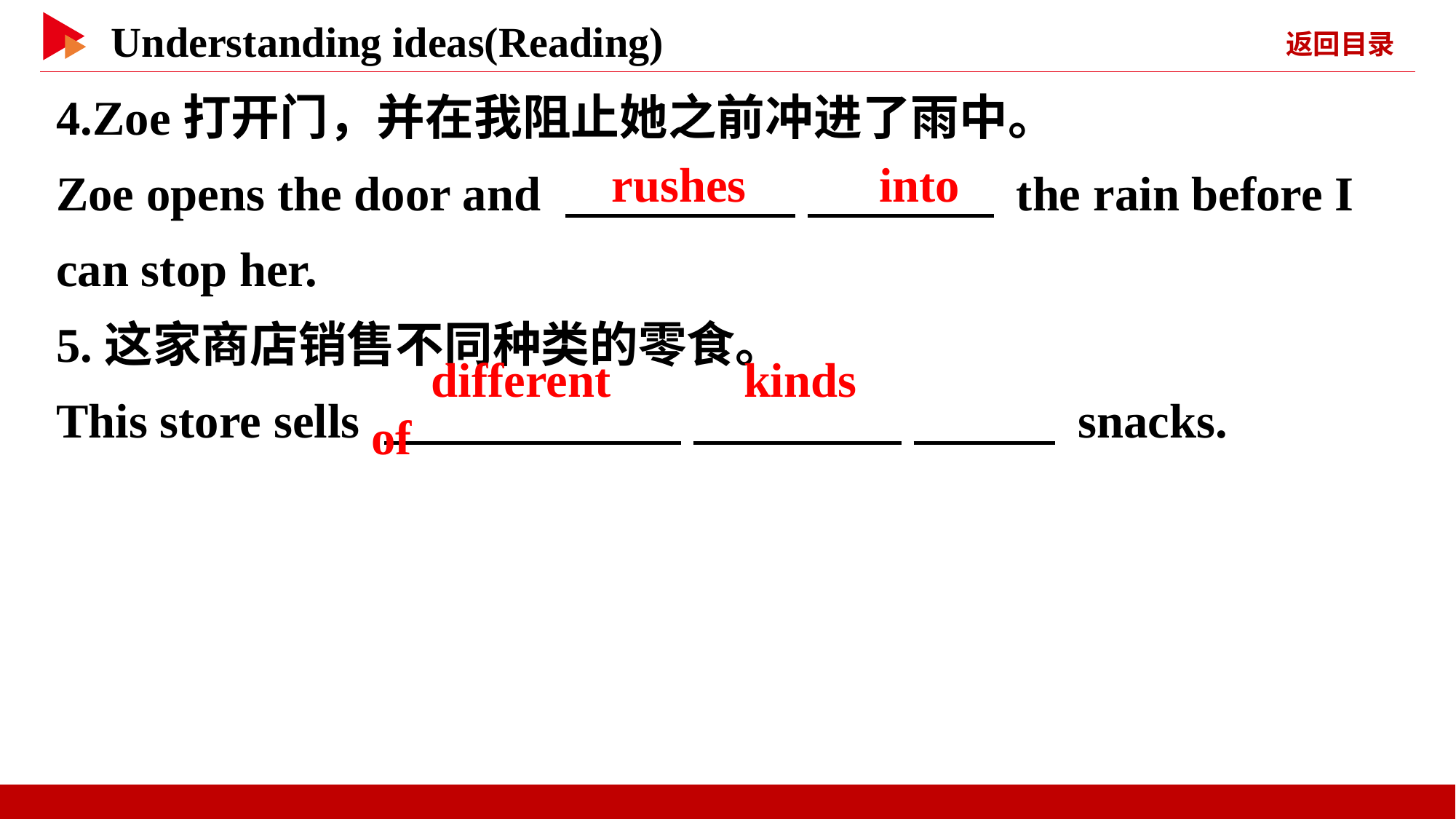

4.Zoe打开门，并在我阻止她之前冲进了雨中。
Zoe opens the door and 　            　 　        　 the rain before I can stop her.
5.这家商店销售不同种类的零食。
This store sells 　                  　 　          　 　    　 snacks.
　rushes　 　into
　different　 　kinds　 　of